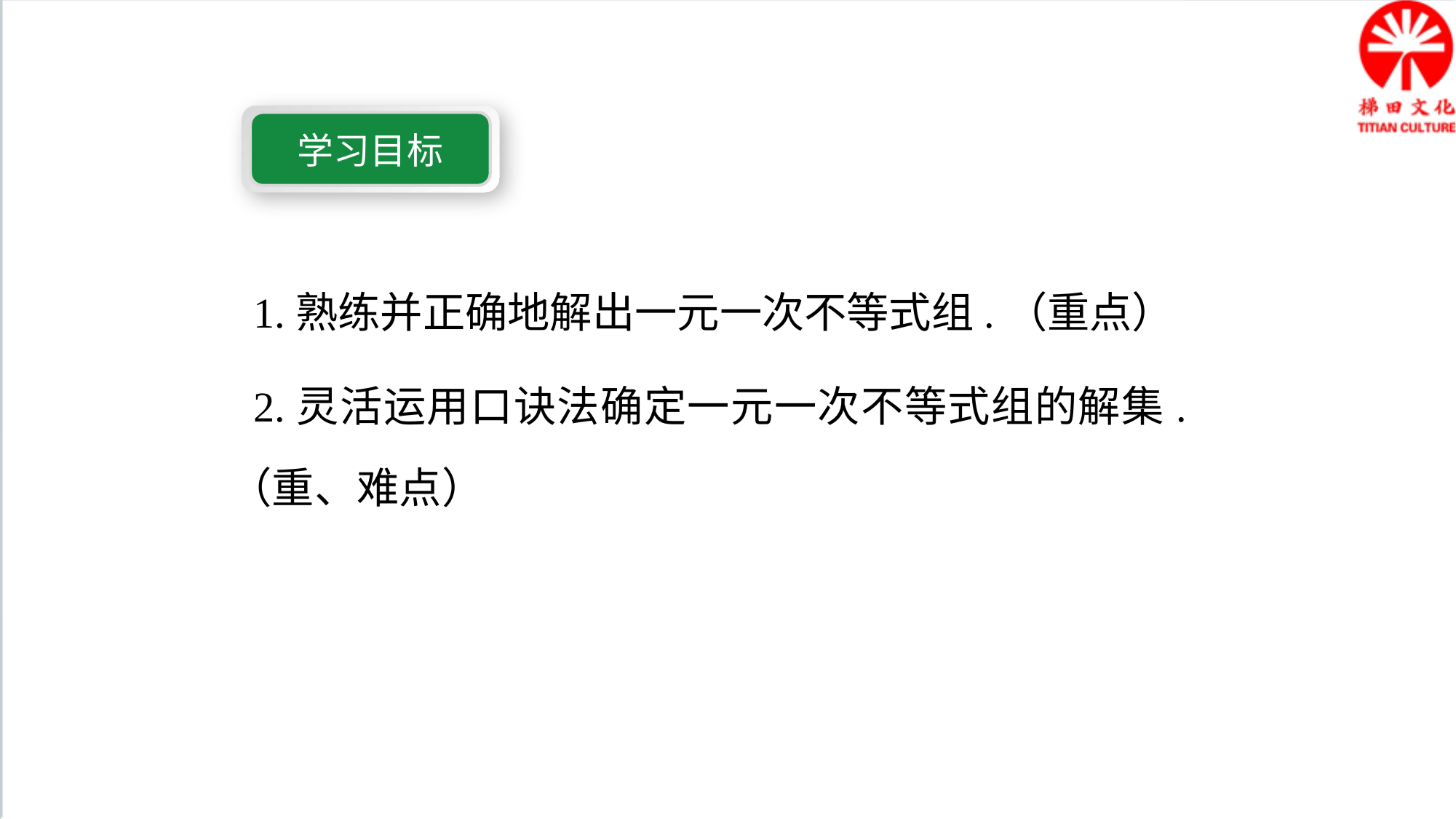

学习目标
1.熟练并正确地解出一元一次不等式组.（重点）
2.灵活运用口诀法确定一元一次不等式组的解集.（重、难点）